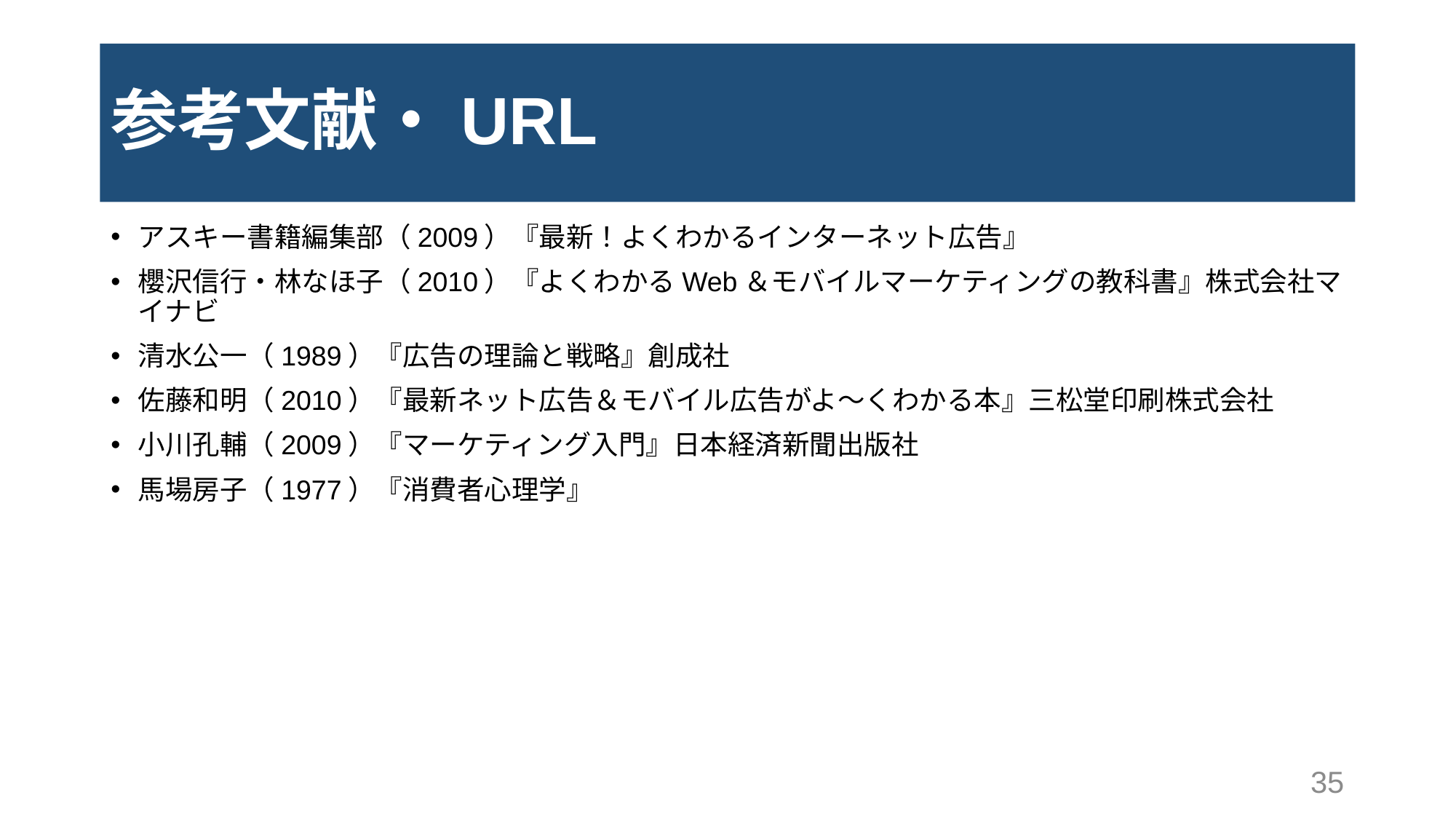

# 参考文献・URL
アスキー書籍編集部（2009）『最新！よくわかるインターネット広告』
櫻沢信行・林なほ子（2010）『よくわかるWeb＆モバイルマーケティングの教科書』株式会社マイナビ
清水公一（1989）『広告の理論と戦略』創成社
佐藤和明（2010）『最新ネット広告＆モバイル広告がよ～くわかる本』三松堂印刷株式会社
小川孔輔（2009）『マーケティング入門』日本経済新聞出版社
馬場房子（1977）『消費者心理学』

35